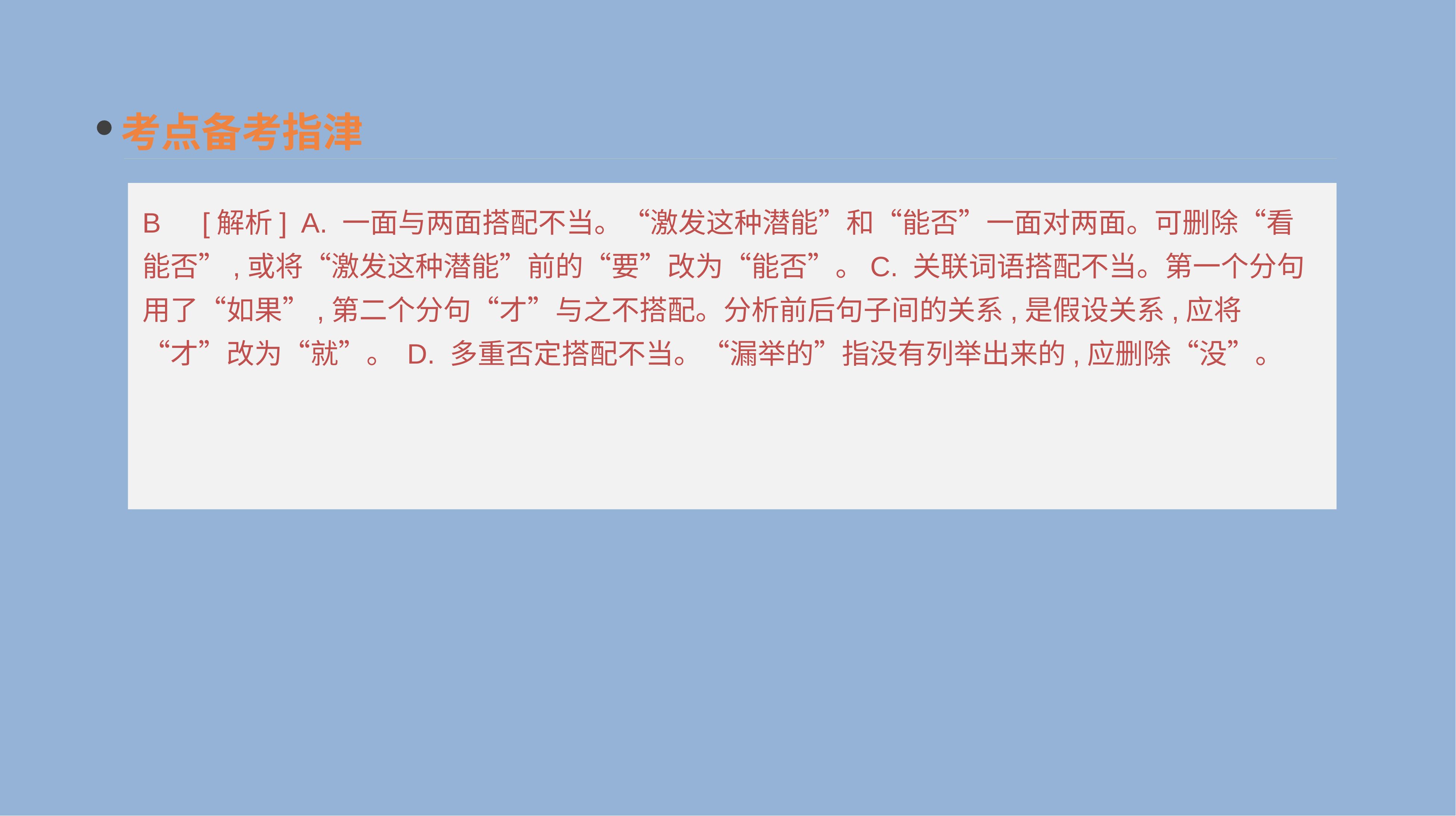

考点备考指津

B　[解析]  A. 一面与两面搭配不当。“激发这种潜能”和“能否”一面对两面。可删除“看能否”,或将“激发这种潜能”前的“要”改为“能否”。C. 关联词语搭配不当。第一个分句用了“如果”,第二个分句“才”与之不搭配。分析前后句子间的关系,是假设关系,应将“才”改为“就”。 D. 多重否定搭配不当。“漏举的”指没有列举出来的,应删除“没”。